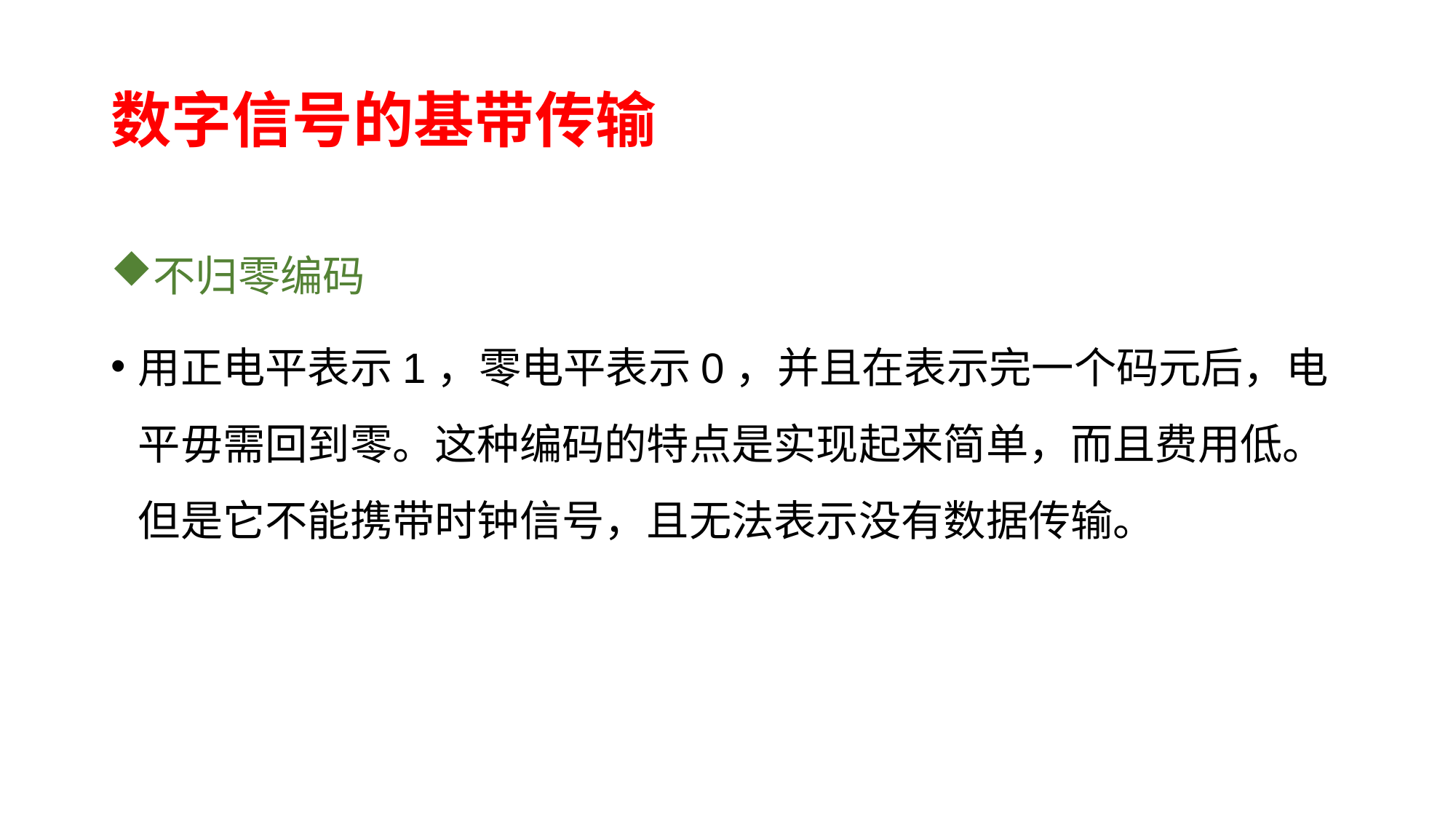

# 数字信号的基带传输
不归零编码
用正电平表示1，零电平表示0，并且在表示完一个码元后，电平毋需回到零。这种编码的特点是实现起来简单，而且费用低。但是它不能携带时钟信号，且无法表示没有数据传输。